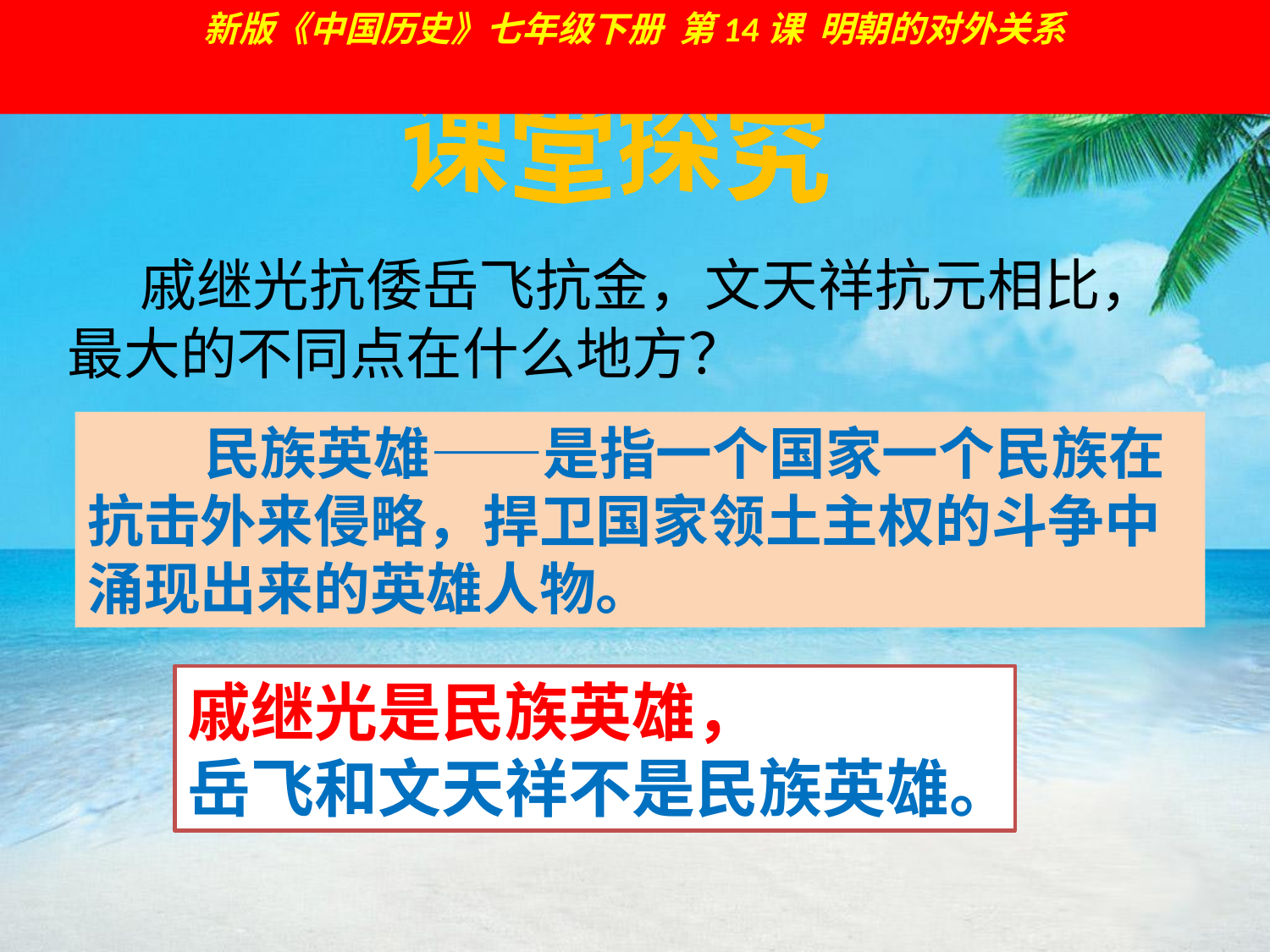

# 新版《中国历史》七年级下册  第14课  明朝的对外关系
新版《中国历史》七年级下册  第14课  明朝的对外关系